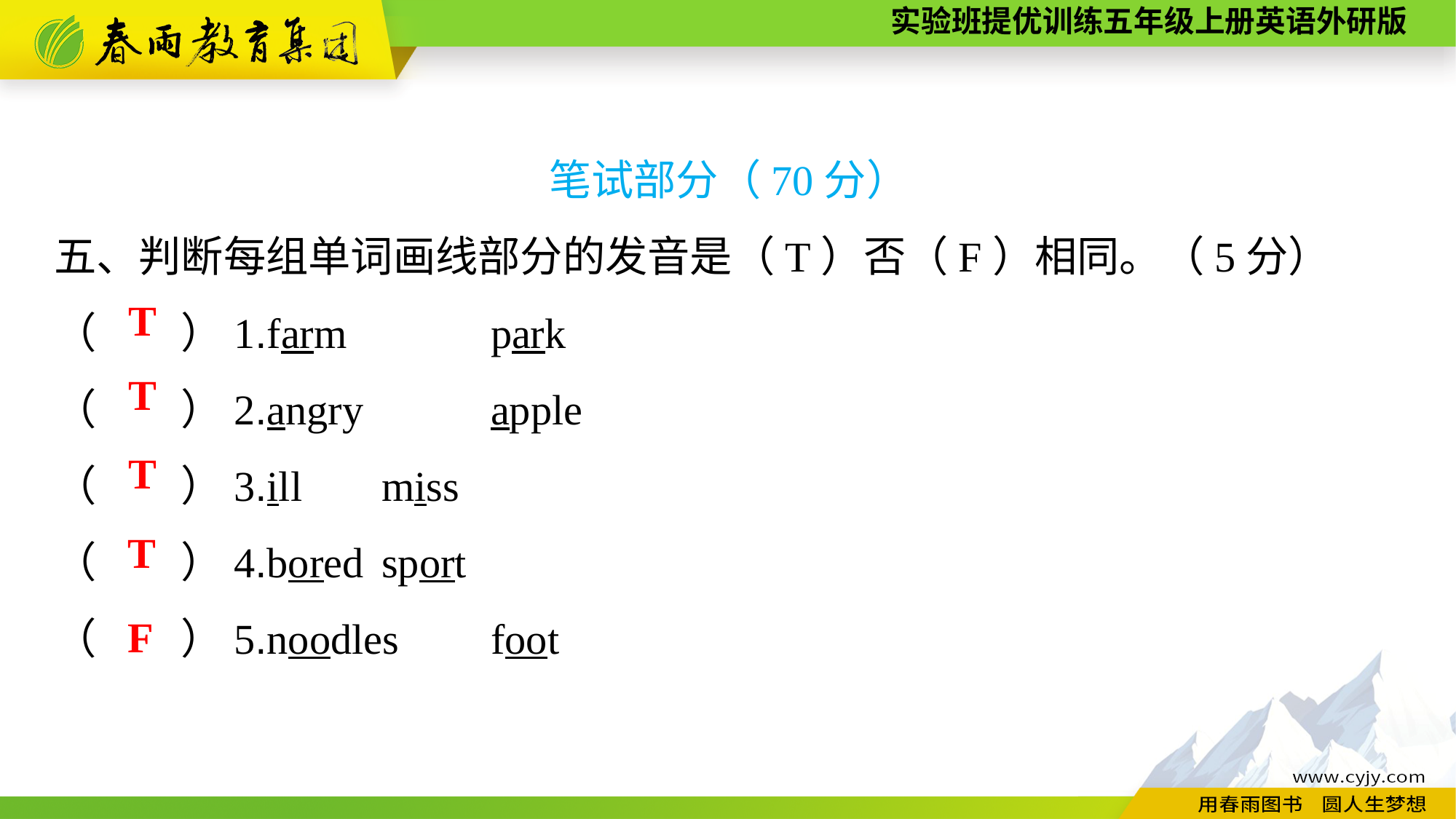

笔试部分（70分）
五、判断每组单词画线部分的发音是（T）否（F）相同。（5分）
（　　）1.farm　　	park
（　　）2.angry　　	apple
（　　）3.ill	miss
（　　）4.bored	sport
（　　）5.noodles	foot
T
T
T
T
F